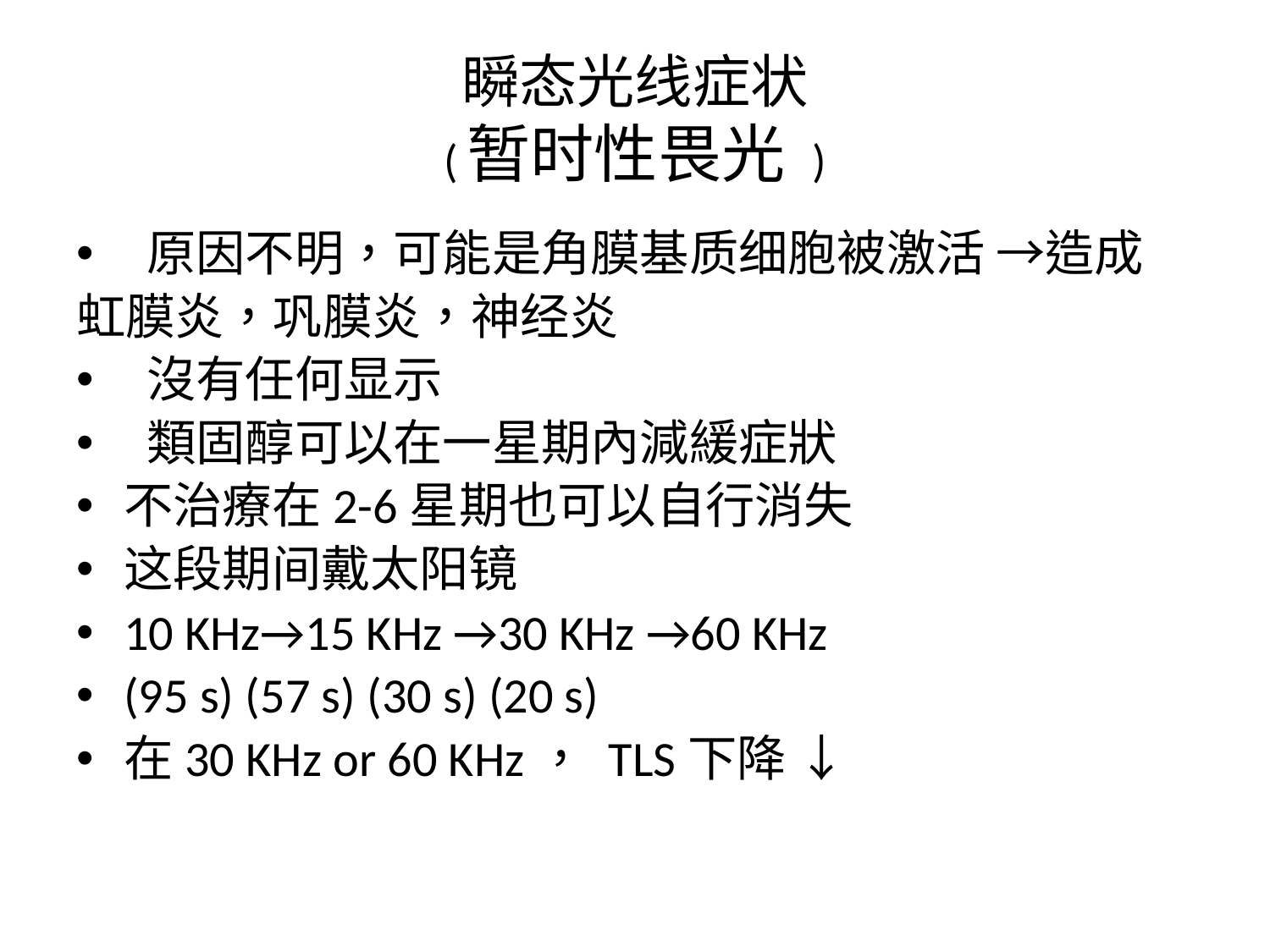

# 瞬态光线症状 (暂时性畏光 )
 原因不明，可能是角膜基质细胞被激活 →造成
虹膜炎，巩膜炎，神经炎
 沒有任何显示
 類固醇可以在一星期內減緩症狀
不治療在2-6星期也可以自行消失
这段期间戴太阳镜
10 KHz→15 KHz →30 KHz →60 KHz
(95 s) (57 s) (30 s) (20 s)
在30 KHz or 60 KHz， TLS下降 ↓